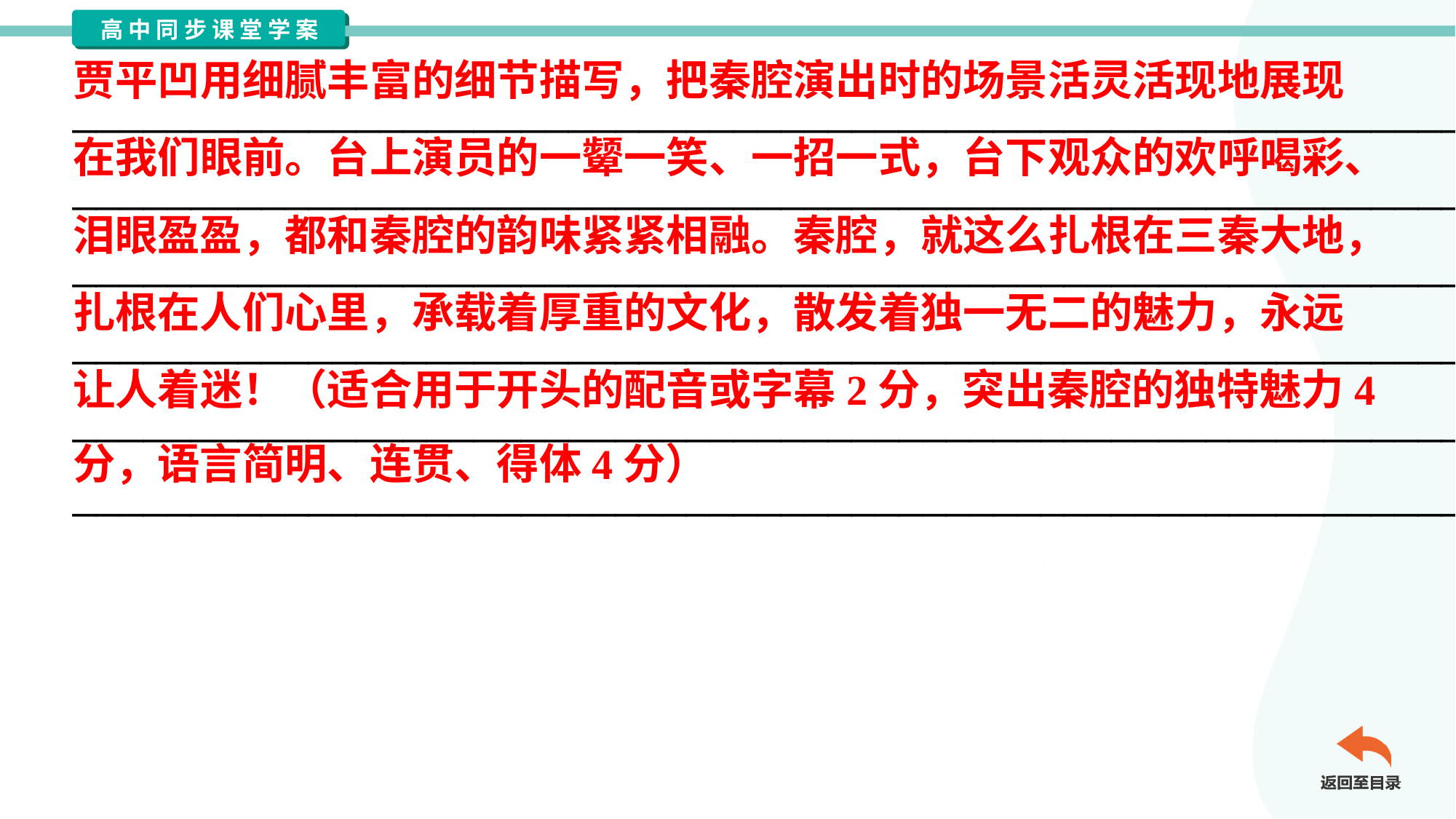

贾平凹用细腻丰富的细节描写，把秦腔演出时的场景活灵活现地展现
在我们眼前。台上演员的一颦一笑、一招一式，台下观众的欢呼喝彩、
泪眼盈盈，都和秦腔的韵味紧紧相融。秦腔，就这么扎根在三秦大地，
扎根在人们心里，承载着厚重的文化，散发着独一无二的魅力，永远
让人着迷！（适合用于开头的配音或字幕2分，突出秦腔的独特魅力4
分，语言简明、连贯、得体4分）
_____________________________________________________________
_____________________________________________________________
_____________________________________________________________
_____________________________________________________________
_____________________________________________________________
_____________________________________________________________